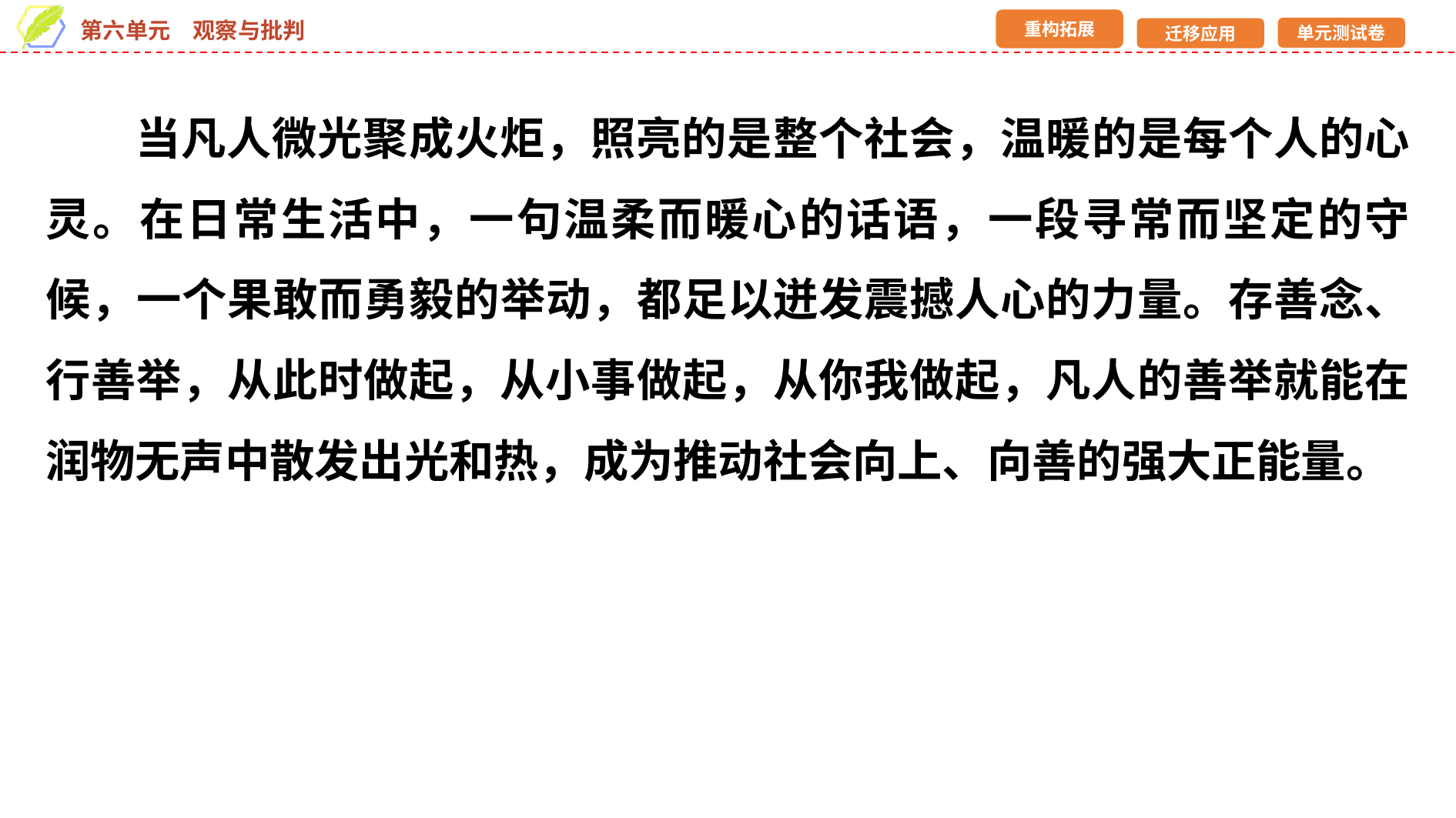

当凡人微光聚成火炬，照亮的是整个社会，温暖的是每个人的心灵。在日常生活中，一句温柔而暖心的话语，一段寻常而坚定的守候，一个果敢而勇毅的举动，都足以迸发震撼人心的力量。存善念、行善举，从此时做起，从小事做起，从你我做起，凡人的善举就能在润物无声中散发出光和热，成为推动社会向上、向善的强大正能量。